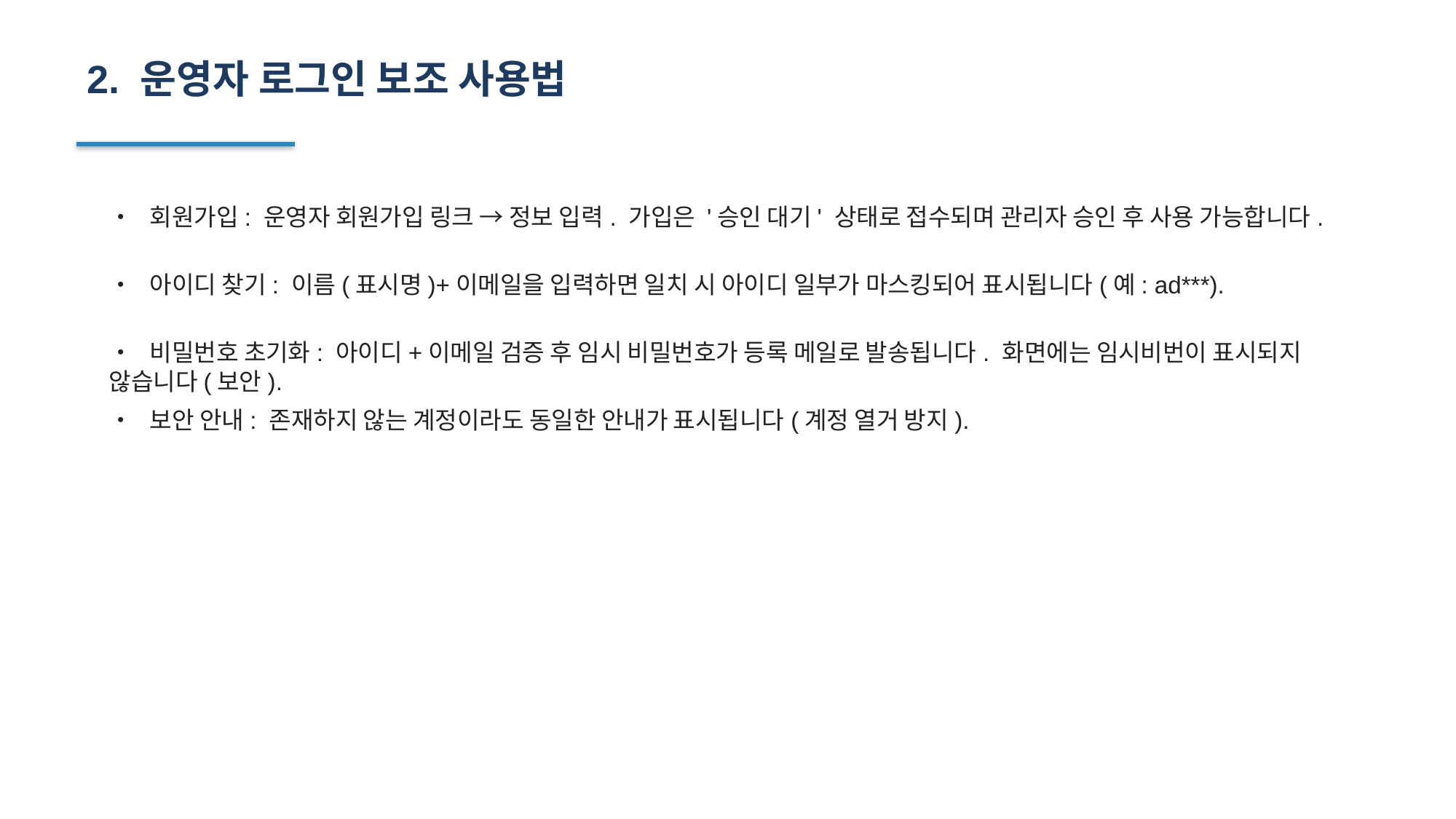

2. 운영자 로그인 보조 사용법

•  회원가입: 운영자 회원가입 링크 → 정보 입력. 가입은 '승인 대기' 상태로 접수되며 관리자 승인 후 사용 가능합니다.
•  아이디 찾기: 이름(표시명)+이메일을 입력하면 일치 시 아이디 일부가 마스킹되어 표시됩니다(예: ad***).
•  비밀번호 초기화: 아이디+이메일 검증 후 임시 비밀번호가 등록 메일로 발송됩니다. 화면에는 임시비번이 표시되지 않습니다(보안).
•  보안 안내: 존재하지 않는 계정이라도 동일한 안내가 표시됩니다(계정 열거 방지).